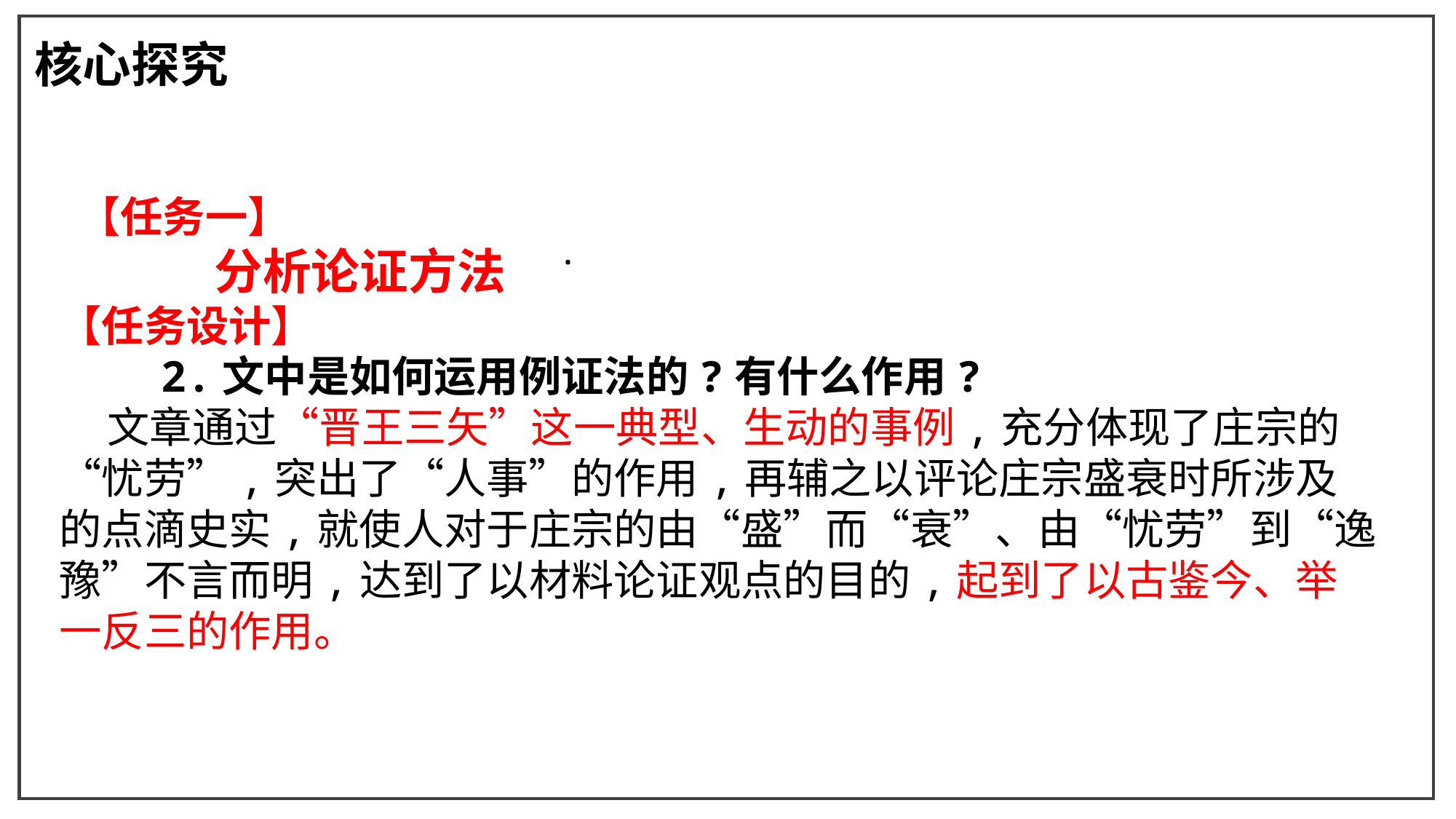

核心探究

.

 【任务一】
               分析论证方法
【任务设计】
    2.文中是如何运用例证法的?有什么作用?
    文章通过“晋王三矢”这一典型、生动的事例,充分体现了庄宗的“忧劳”,突出了“人事”的作用,再辅之以评论庄宗盛衰时所涉及的点滴史实,就使人对于庄宗的由“盛”而“衰”、由“忧劳”到“逸豫”不言而明,达到了以材料论证观点的目的,起到了以古鉴今、举一反三的作用。